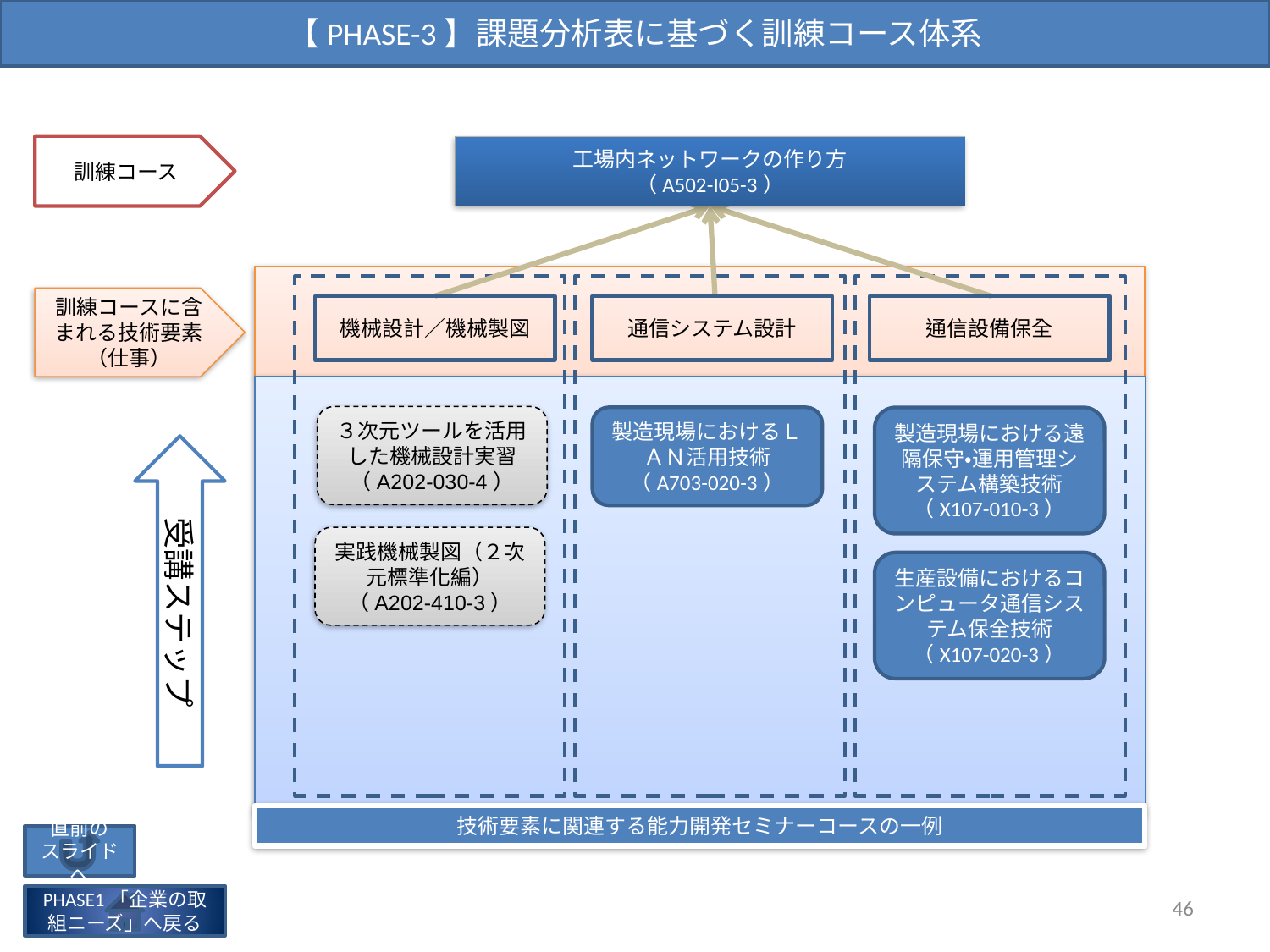

【PHASE-3】課題分析表に基づく訓練コース体系
訓練コース
工場内ネットワークの作り方
（A502-I05-3）

訓練コースに含まれる技術要素
（仕事）
通信システム設計
機械設計／機械製図
通信設備保全

３次元ツールを活用した機械設計実習（A202-030-4）
製造現場におけるＬＡＮ活用技術（A703-020-3）
製造現場における遠隔保守・運用管理システム構築技術（X107-010-3）
受講ステップ
実践機械製図（２次元標準化編）
（A202-410-3）
生産設備におけるコンピュータ通信システム保全技術（X107-020-3）
技術要素に関連する能力開発セミナーコースの一例
直前の
スライドへ
46
PHASE1「企業の取組ニーズ」へ戻る